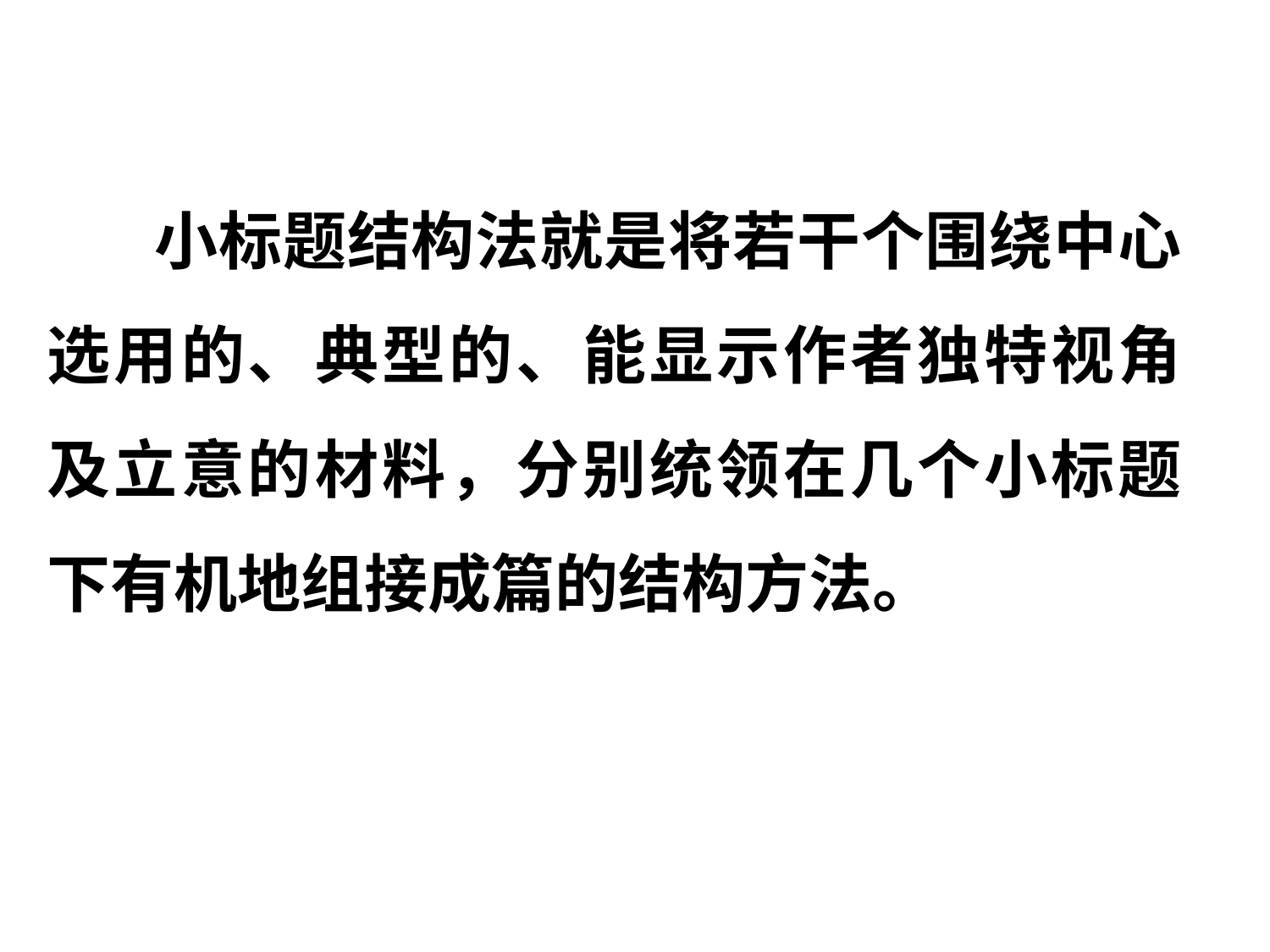

小标题结构法就是将若干个围绕中心选用的、典型的、能显示作者独特视角及立意的材料，分别统领在几个小标题下有机地组接成篇的结构方法。